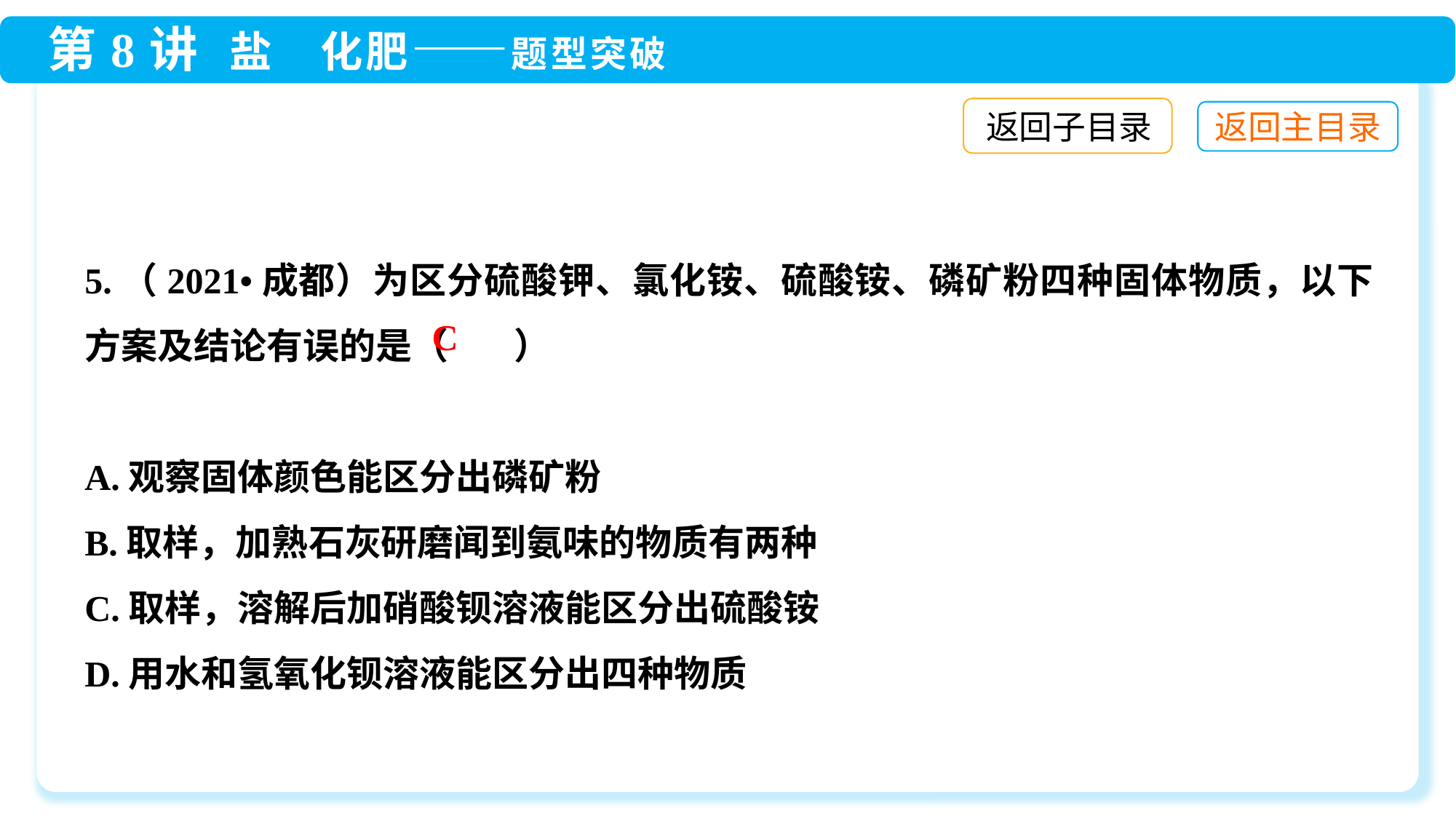

返回子目录
5.（2021•成都）为区分硫酸钾、氯化铵、硫酸铵、磷矿粉四种固体物质，以下方案及结论有误的是（        ）

A.观察固体颜色能区分出磷矿粉
B.取样，加熟石灰研磨闻到氨味的物质有两种
C.取样，溶解后加硝酸钡溶液能区分出硫酸铵
D.用水和氢氧化钡溶液能区分出四种物质
C